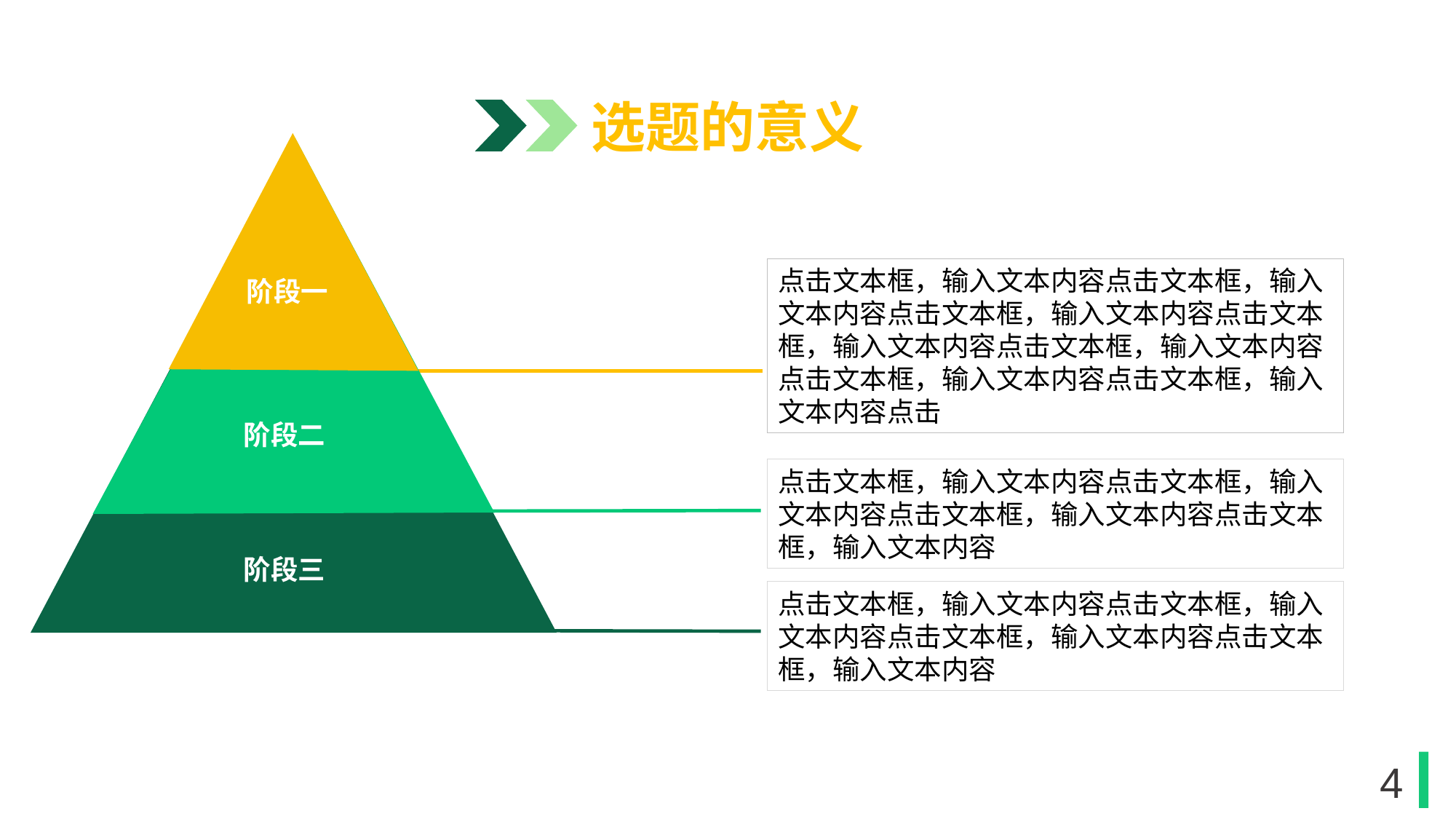

选题的意义

阶段一
阶段二
阶段三
点击文本框，输入文本内容点击文本框，输入文本内容点击文本框，输入文本内容点击文本框，输入文本内容点击文本框，输入文本内容点击文本框，输入文本内容点击文本框，输入文本内容点击
点击文本框，输入文本内容点击文本框，输入文本内容点击文本框，输入文本内容点击文本框，输入文本内容
点击文本框，输入文本内容点击文本框，输入文本内容点击文本框，输入文本内容点击文本框，输入文本内容
4